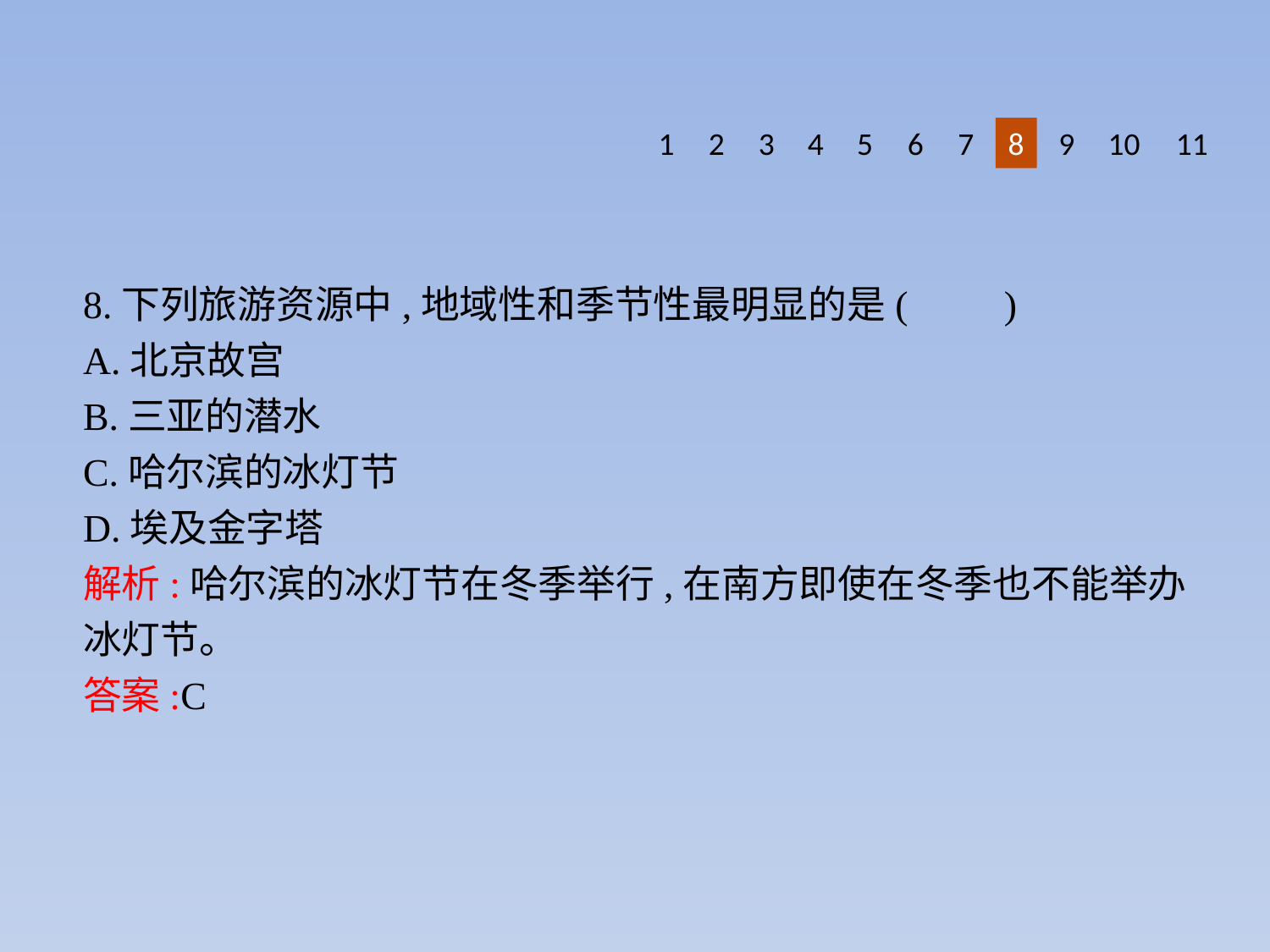

1
2
3
4
5
6
7
8
9
10
11
8.下列旅游资源中,地域性和季节性最明显的是(　　)
A.北京故宫
B.三亚的潜水
C.哈尔滨的冰灯节
D.埃及金字塔
解析:哈尔滨的冰灯节在冬季举行,在南方即使在冬季也不能举办冰灯节。
答案:C